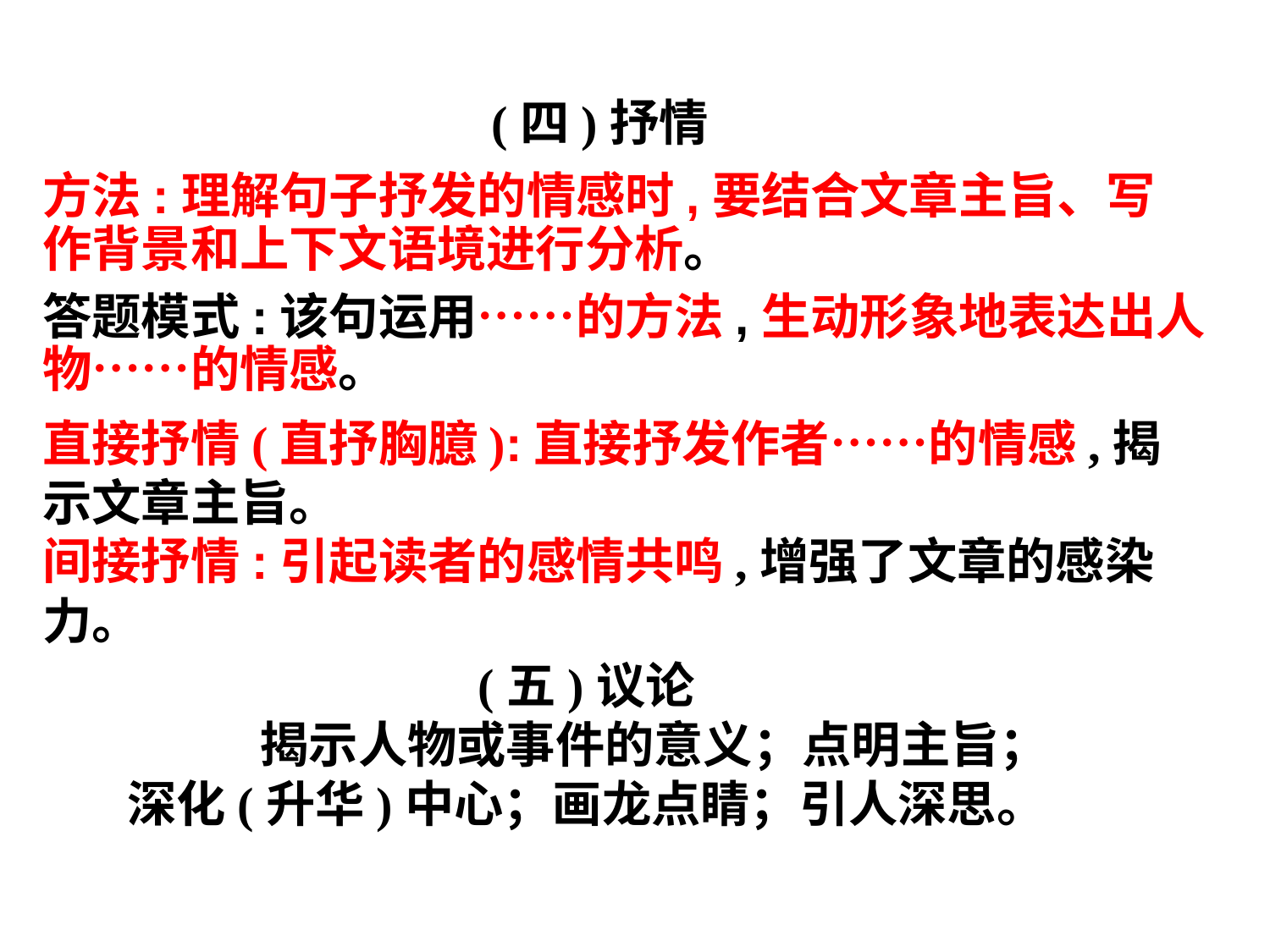

(四)抒情
方法:理解句子抒发的情感时,要结合文章主旨、写作背景和上下文语境进行分析。
答题模式:该句运用……的方法,生动形象地表达出人物……的情感。
直接抒情(直抒胸臆):直接抒发作者……的情感,揭示文章主旨。
间接抒情:引起读者的感情共鸣,增强了文章的感染力。
(五)议论
           揭示人物或事件的意义；点明主旨；
深化(升华)中心；画龙点睛；引人深思。